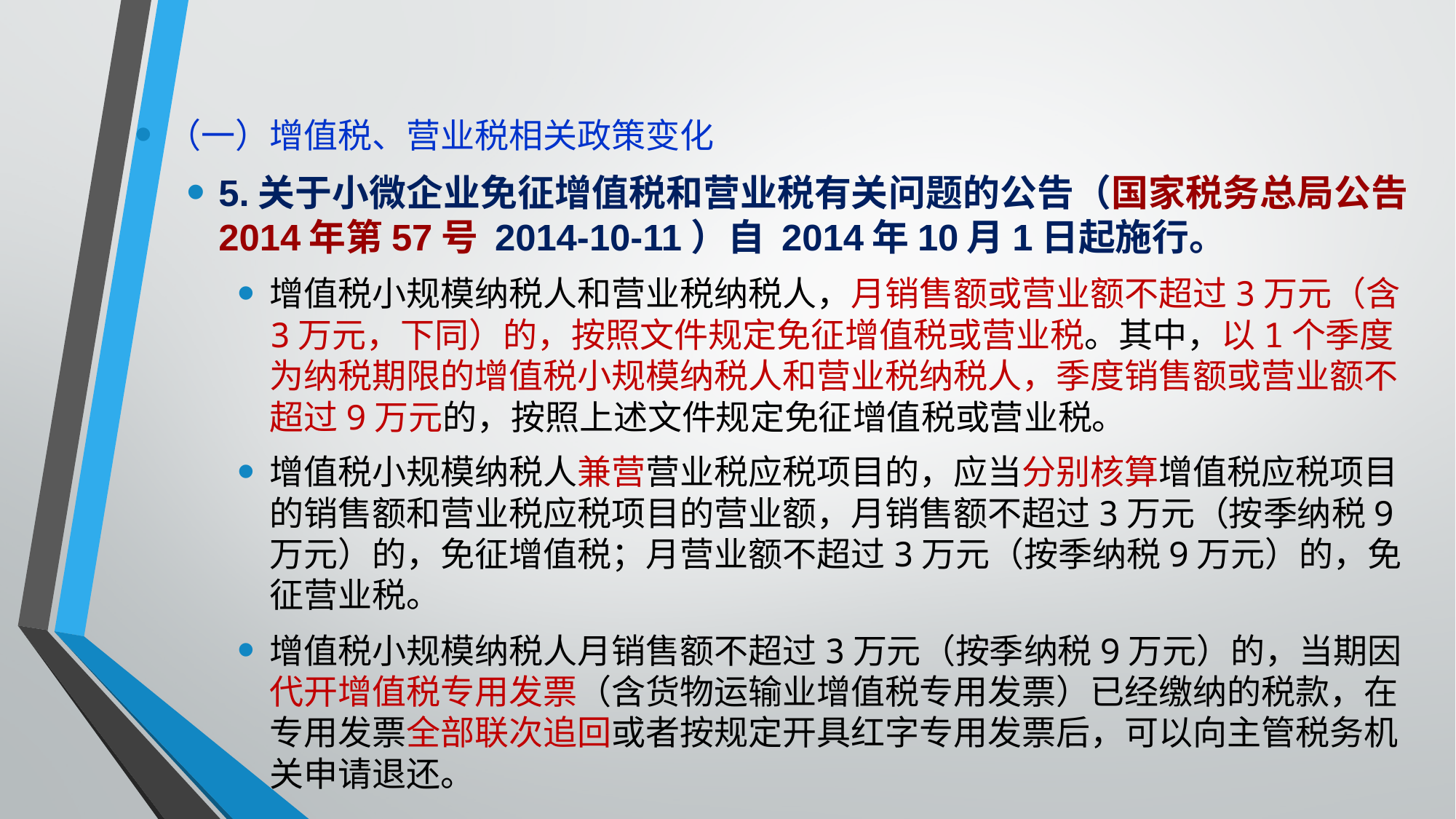

（一）增值税、营业税相关政策变化
5.关于小微企业免征增值税和营业税有关问题的公告（国家税务总局公告2014年第57号 2014-10-11）自 2014年10月1日起施行。
增值税小规模纳税人和营业税纳税人，月销售额或营业额不超过3万元（含3万元，下同）的，按照文件规定免征增值税或营业税。其中，以1个季度为纳税期限的增值税小规模纳税人和营业税纳税人，季度销售额或营业额不超过9万元的，按照上述文件规定免征增值税或营业税。
增值税小规模纳税人兼营营业税应税项目的，应当分别核算增值税应税项目的销售额和营业税应税项目的营业额，月销售额不超过3万元（按季纳税9万元）的，免征增值税；月营业额不超过3万元（按季纳税9万元）的，免征营业税。
增值税小规模纳税人月销售额不超过3万元（按季纳税9万元）的，当期因代开增值税专用发票（含货物运输业增值税专用发票）已经缴纳的税款，在专用发票全部联次追回或者按规定开具红字专用发票后，可以向主管税务机关申请退还。